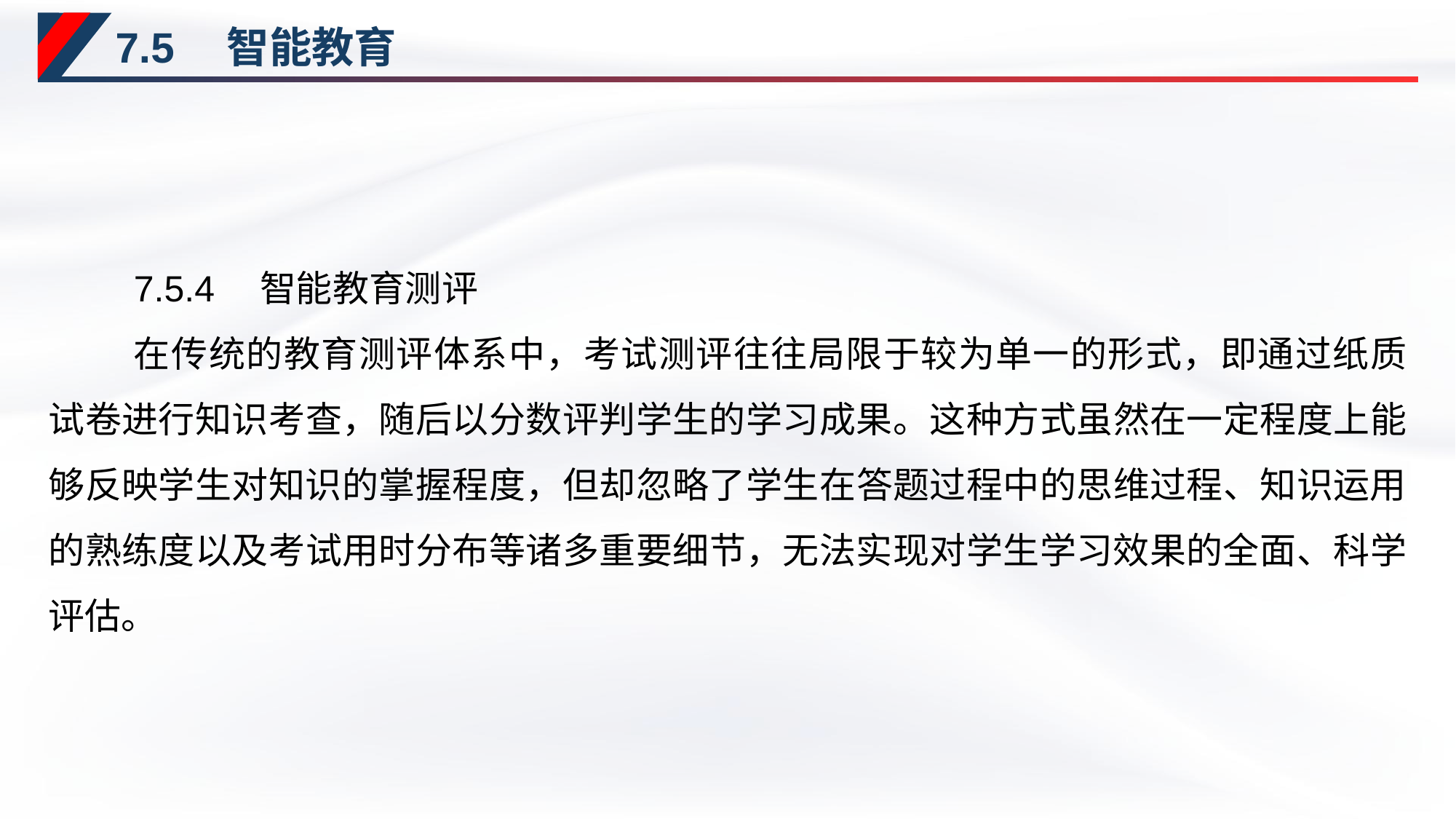

# 7.5　智能教育
7.5.4　智能教育测评
在传统的教育测评体系中，考试测评往往局限于较为单一的形式，即通过纸质试卷进行知识考查，随后以分数评判学生的学习成果。这种方式虽然在一定程度上能够反映学生对知识的掌握程度，但却忽略了学生在答题过程中的思维过程、知识运用的熟练度以及考试用时分布等诸多重要细节，无法实现对学生学习效果的全面、科学评估。